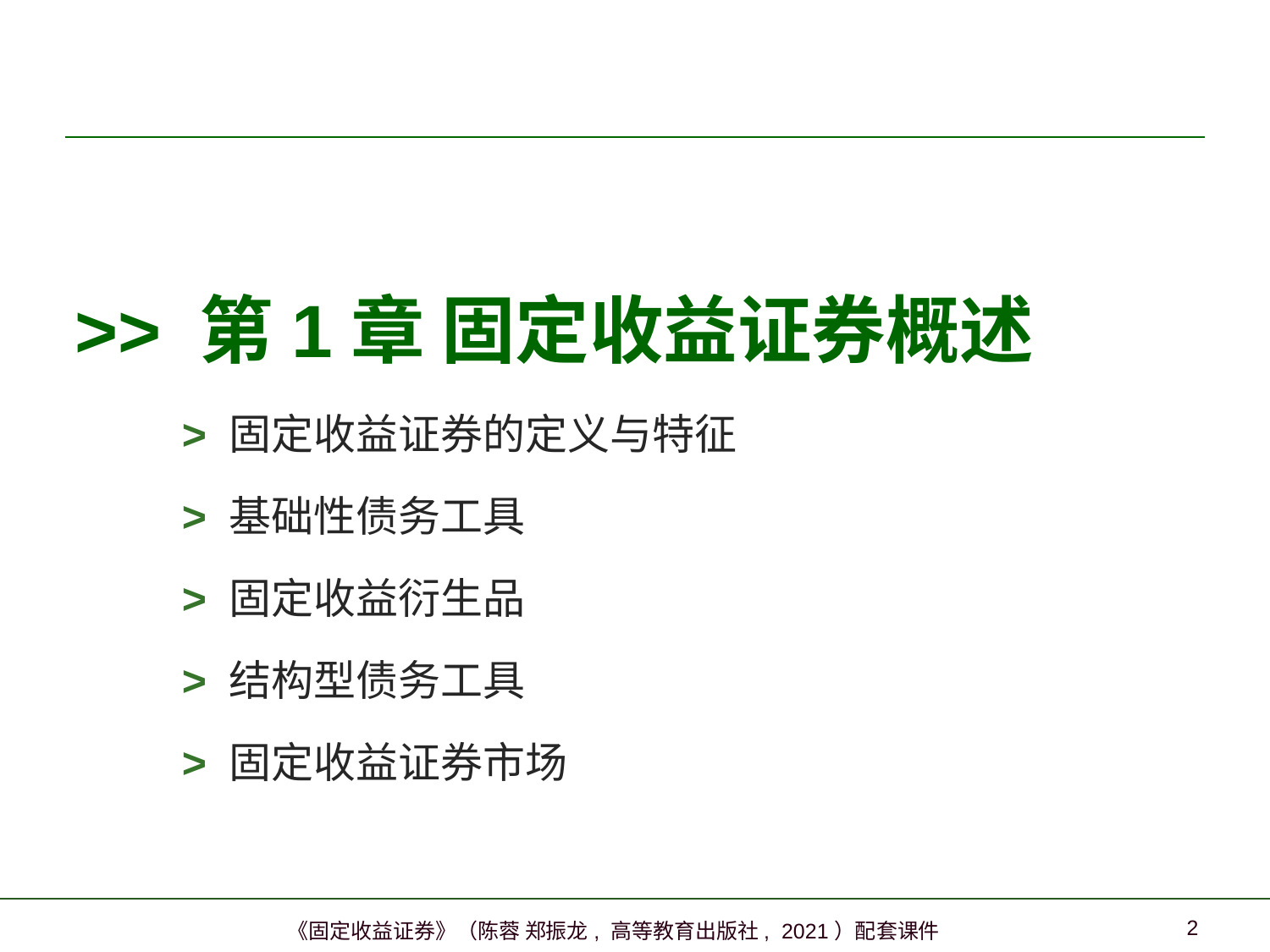

>> 第1章 固定收益证券概述
> 固定收益证券的定义与特征
> 基础性债务工具
> 固定收益衍生品
> 结构型债务工具
> 固定收益证券市场

2